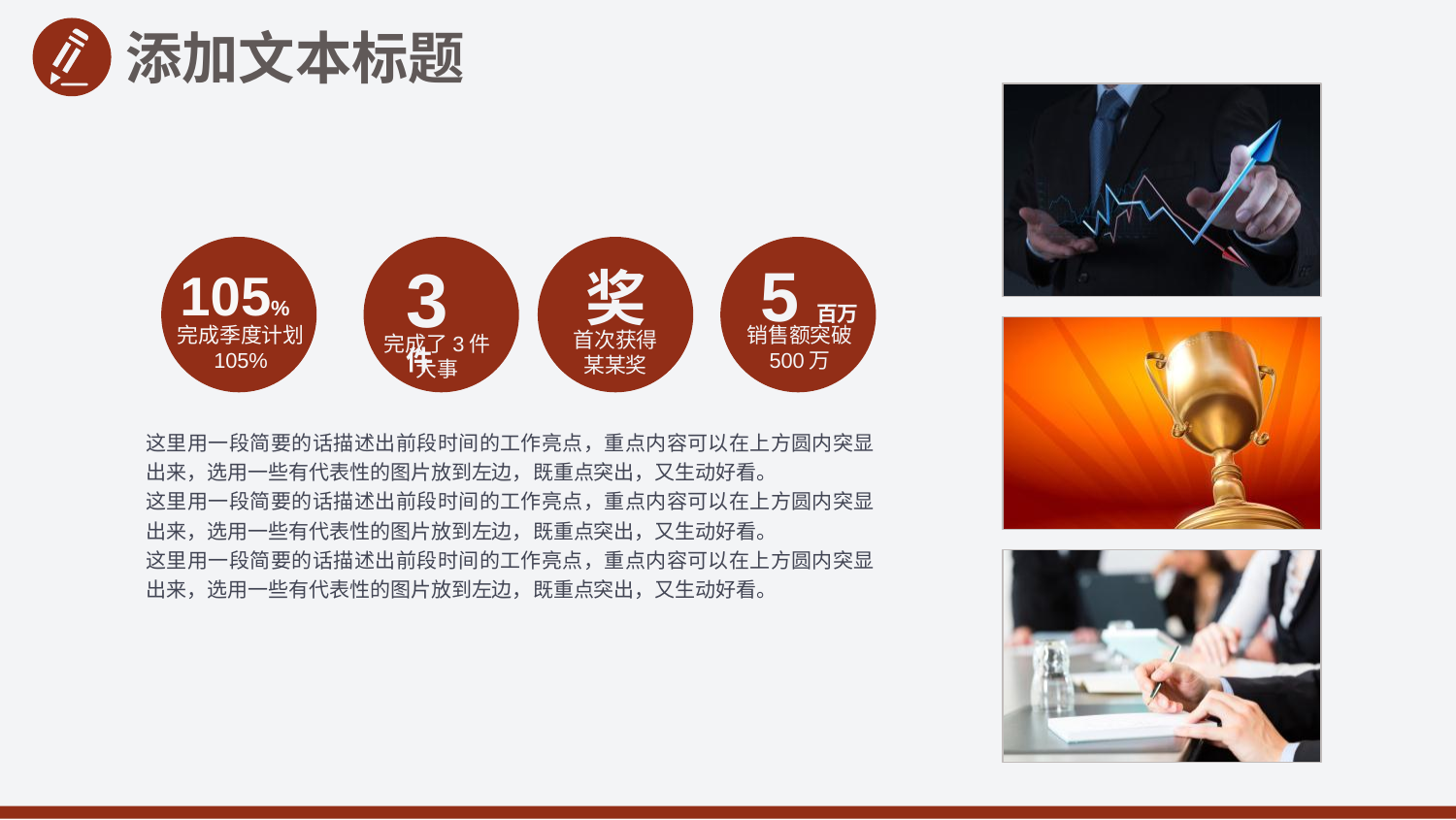

添加文本标题

3件
5百万
奖
105%
完成季度计划
105%
销售额突破
500万

首次获得
某某奖
完成了3件
大事
这里用一段简要的话描述出前段时间的工作亮点，重点内容可以在上方圆内突显出来，选用一些有代表性的图片放到左边，既重点突出，又生动好看。
这里用一段简要的话描述出前段时间的工作亮点，重点内容可以在上方圆内突显出来，选用一些有代表性的图片放到左边，既重点突出，又生动好看。
这里用一段简要的话描述出前段时间的工作亮点，重点内容可以在上方圆内突显出来，选用一些有代表性的图片放到左边，既重点突出，又生动好看。